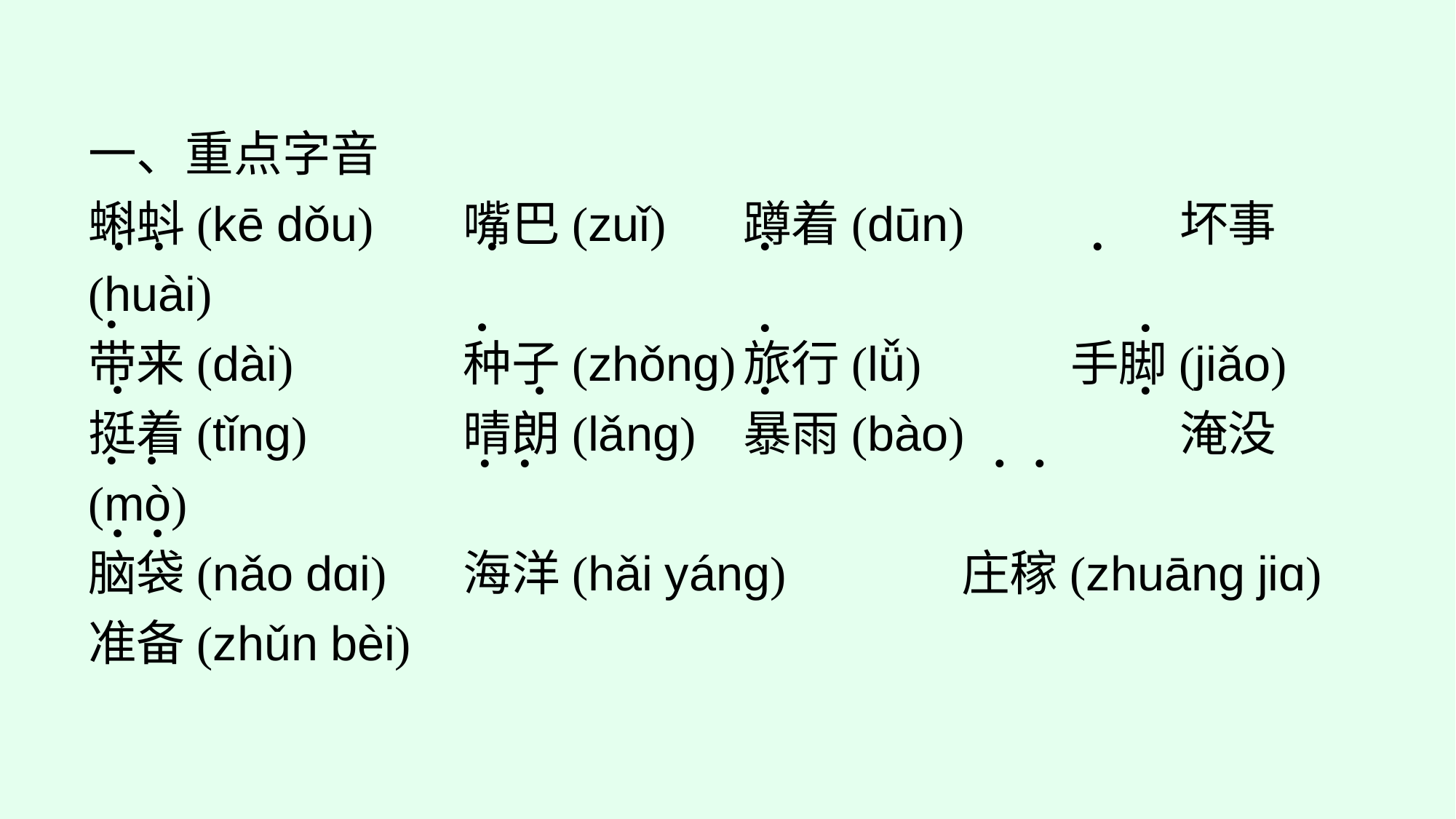

一、重点字音
蝌蚪(kē dǒu)	嘴巴(zuǐ)	蹲着(dūn)		坏事(huài)
带来(dài)		种子(zhǒng)	旅行(lǚ)		手脚(jiǎo)
挺着(tǐnɡ)		晴朗(lǎnɡ)	暴雨(bào)		淹没(mò)
脑袋(nǎo dɑi)	海洋(hǎi yánɡ)		庄稼(zhuāng jiɑ)
准备(zhǔn bèi)
·   ·
·
·
·
·
·
·
·
·
·
·
·
·   ·
·   ·
·   ·
·   ·